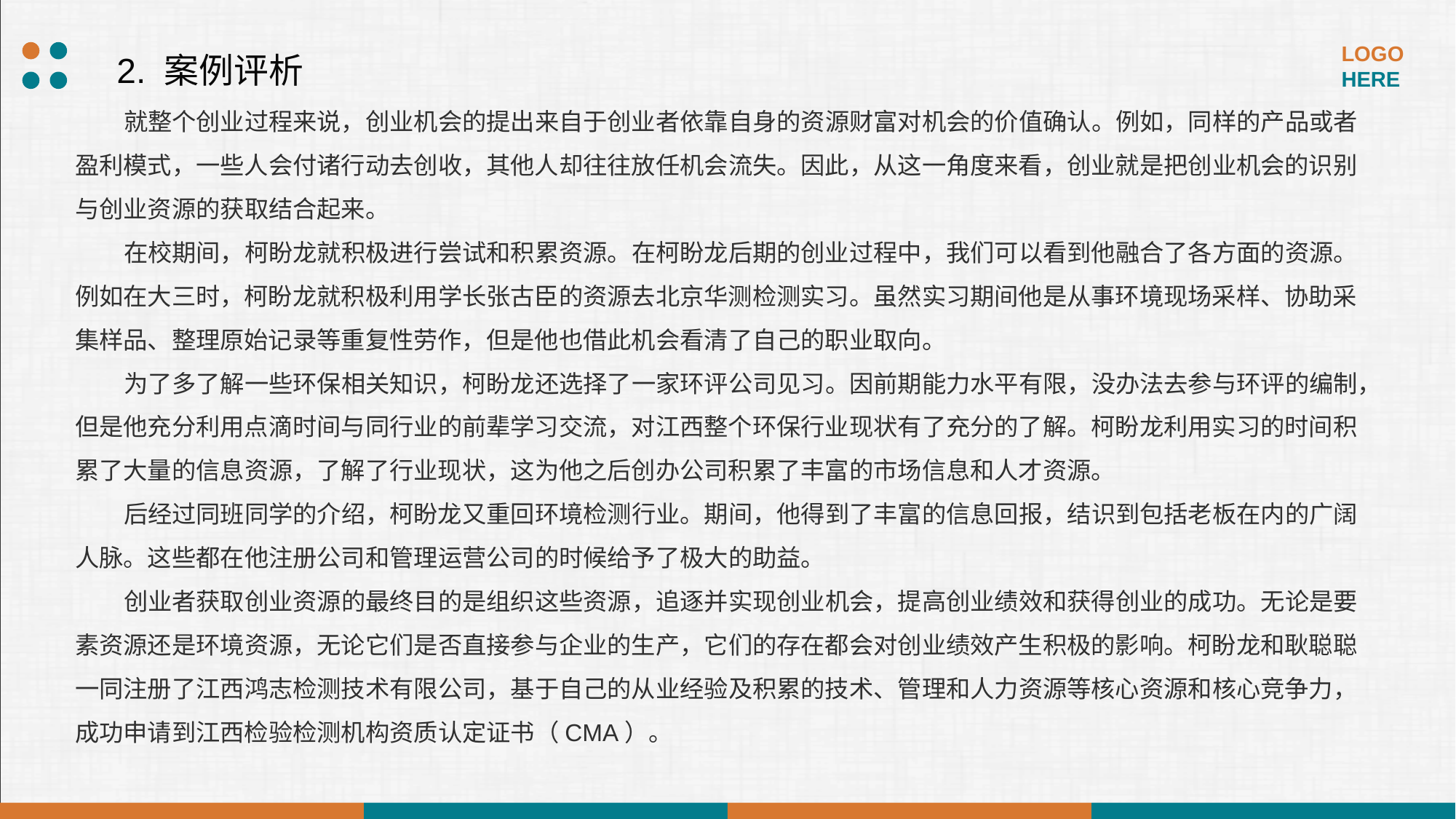

2. 案例评析
就整个创业过程来说，创业机会的提出来自于创业者依靠自身的资源财富对机会的价值确认。例如，同样的产品或者盈利模式，一些人会付诸行动去创收，其他人却往往放任机会流失。因此，从这一角度来看，创业就是把创业机会的识别与创业资源的获取结合起来。
在校期间，柯盼龙就积极进行尝试和积累资源。在柯盼龙后期的创业过程中，我们可以看到他融合了各方面的资源。例如在大三时，柯盼龙就积极利用学长张古臣的资源去北京华测检测实习。虽然实习期间他是从事环境现场采样、协助采集样品、整理原始记录等重复性劳作，但是他也借此机会看清了自己的职业取向。
为了多了解一些环保相关知识，柯盼龙还选择了一家环评公司见习。因前期能力水平有限，没办法去参与环评的编制，但是他充分利用点滴时间与同行业的前辈学习交流，对江西整个环保行业现状有了充分的了解。柯盼龙利用实习的时间积累了大量的信息资源，了解了行业现状，这为他之后创办公司积累了丰富的市场信息和人才资源。
后经过同班同学的介绍，柯盼龙又重回环境检测行业。期间，他得到了丰富的信息回报，结识到包括老板在内的广阔人脉。这些都在他注册公司和管理运营公司的时候给予了极大的助益。
创业者获取创业资源的最终目的是组织这些资源，追逐并实现创业机会，提高创业绩效和获得创业的成功。无论是要素资源还是环境资源，无论它们是否直接参与企业的生产，它们的存在都会对创业绩效产生积极的影响。柯盼龙和耿聪聪一同注册了江西鸿志检测技术有限公司，基于自己的从业经验及积累的技术、管理和人力资源等核心资源和核心竞争力，成功申请到江西检验检测机构资质认定证书（CMA）。